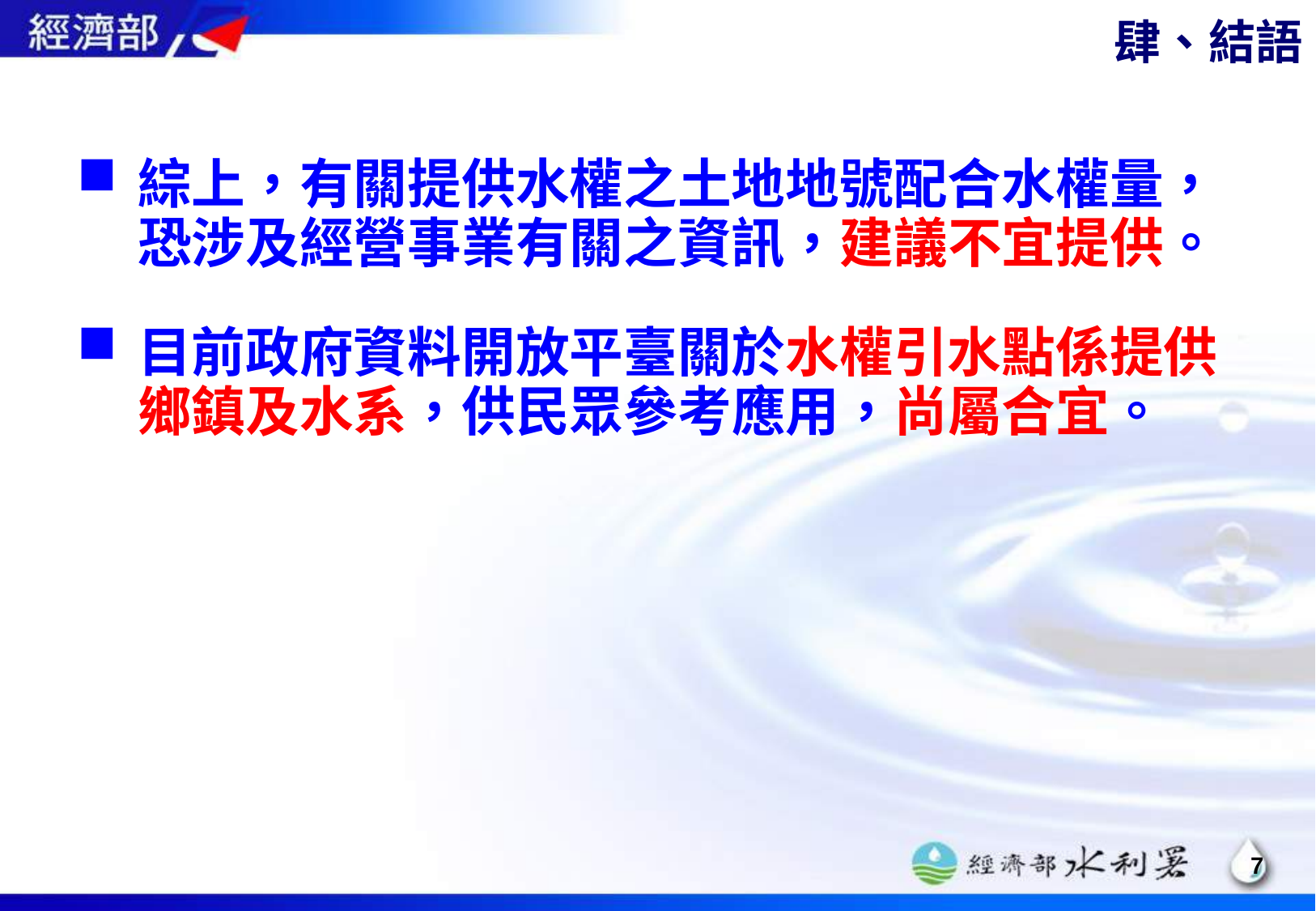

肆、結語
綜上，有關提供水權之土地地號配合水權量，恐涉及經營事業有關之資訊，建議不宜提供。
目前政府資料開放平臺關於水權引水點係提供鄉鎮及水系，供民眾參考應用，尚屬合宜。
7